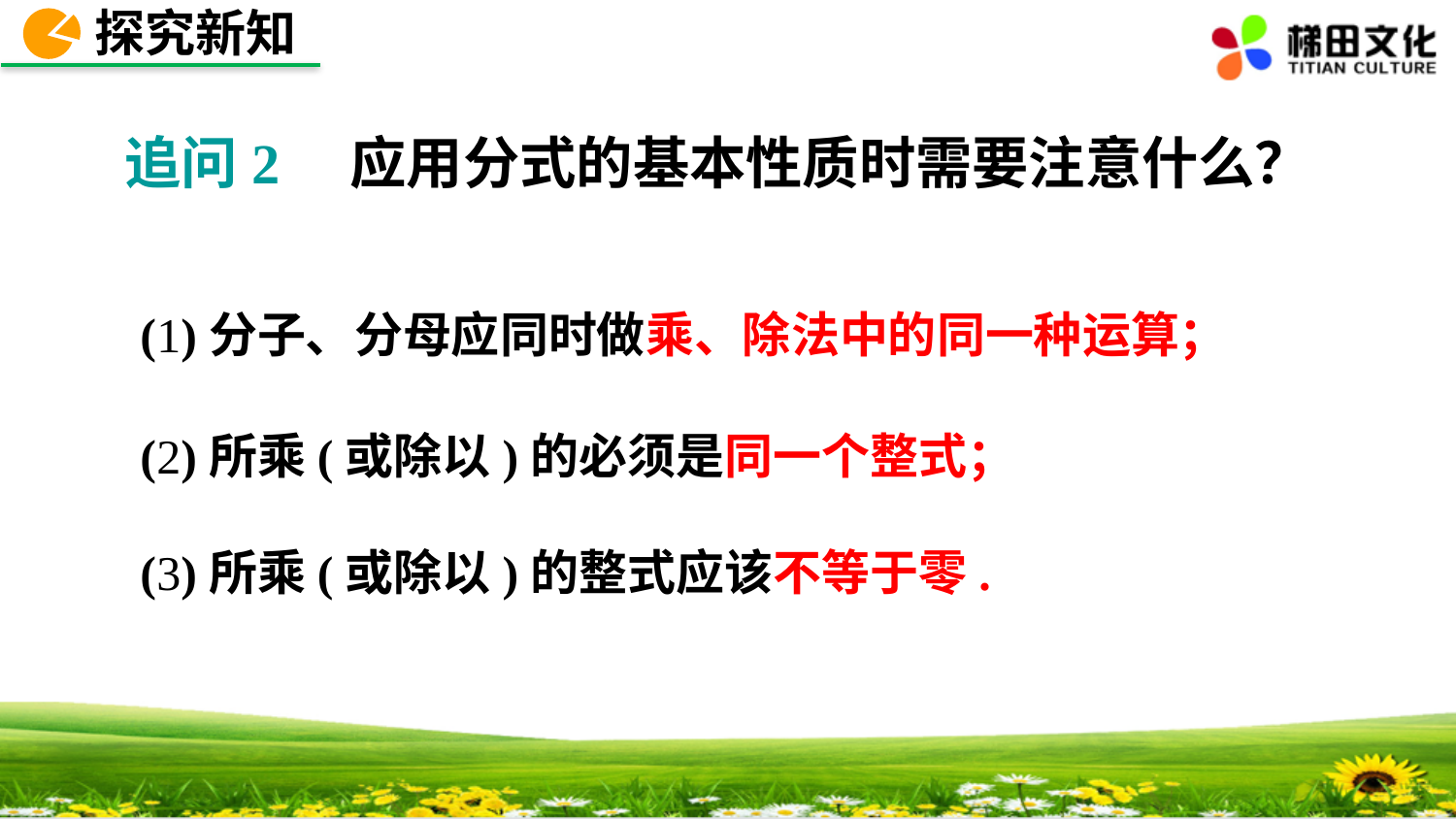

探究新知

追问2　应用分式的基本性质时需要注意什么？
(1)分子、分母应同时做乘、除法中的同一种运算；
(2)所乘(或除以)的必须是同一个整式；
(3)所乘(或除以)的整式应该不等于零.